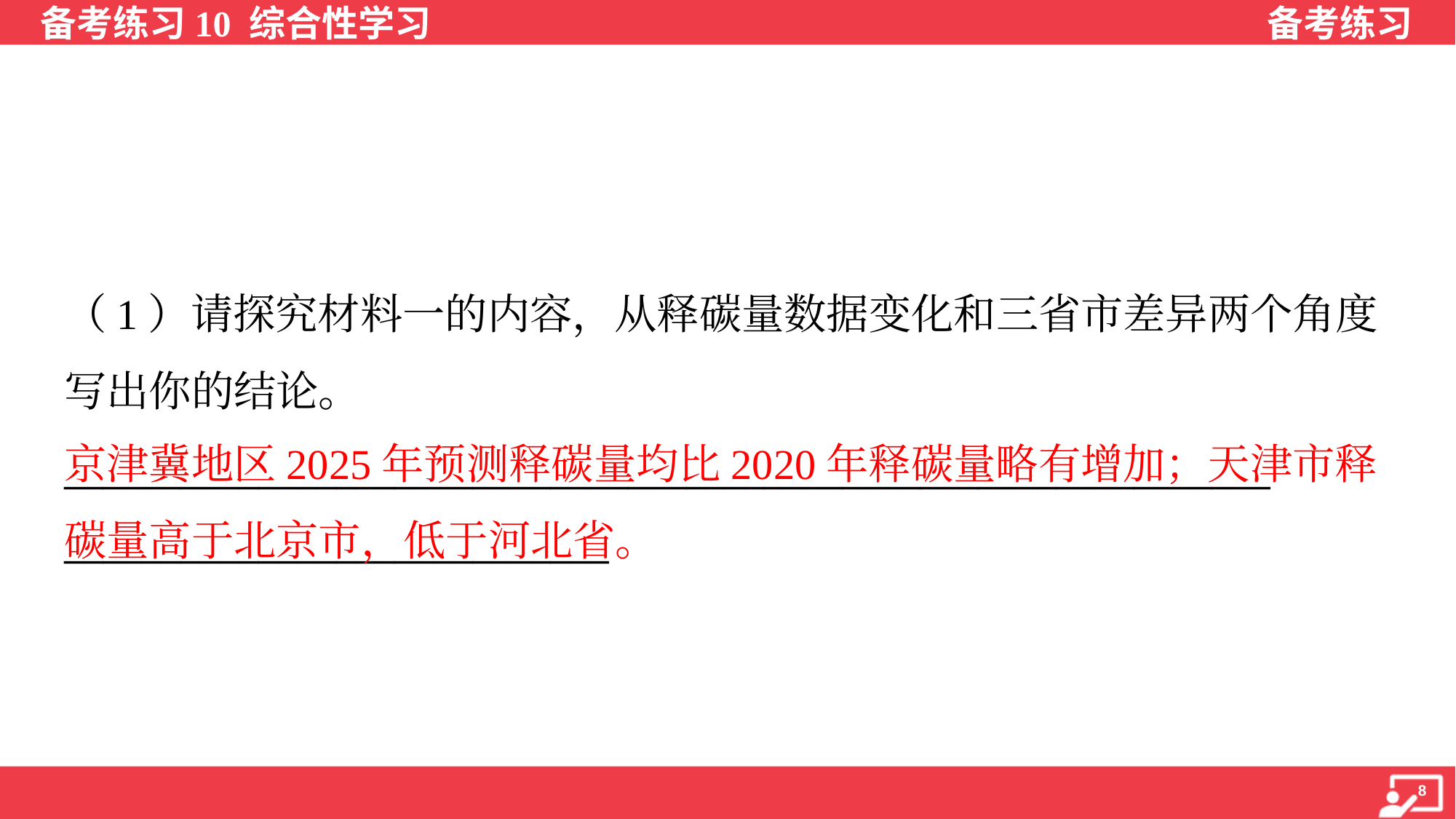

（1）请探究材料一的内容，从释碳量数据变化和三省市差异两个角度
写出你的结论。
______________________________________________________________
____________________________
京津冀地区2025年预测释碳量均比2020年释碳量略有增加；天津市释碳量高于北京市，低于河北省。